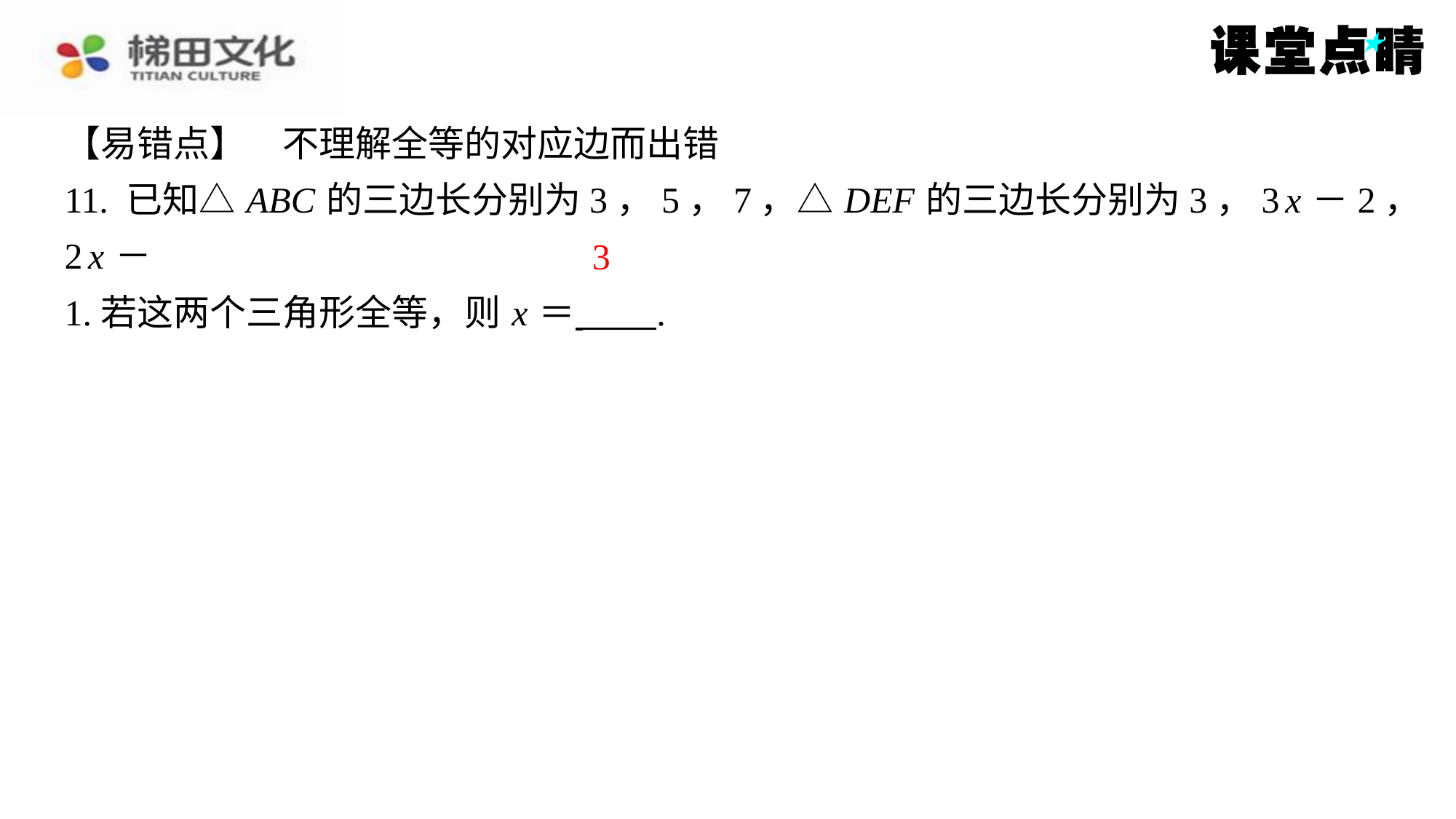

【易错点】　不理解全等的对应边而出错
11. 已知△ ABC 的三边长分别为3，5，7，△ DEF 的三边长分别为3，3 x －2，2 x －
1.若这两个三角形全等，则 x ＝            ⁠.
3